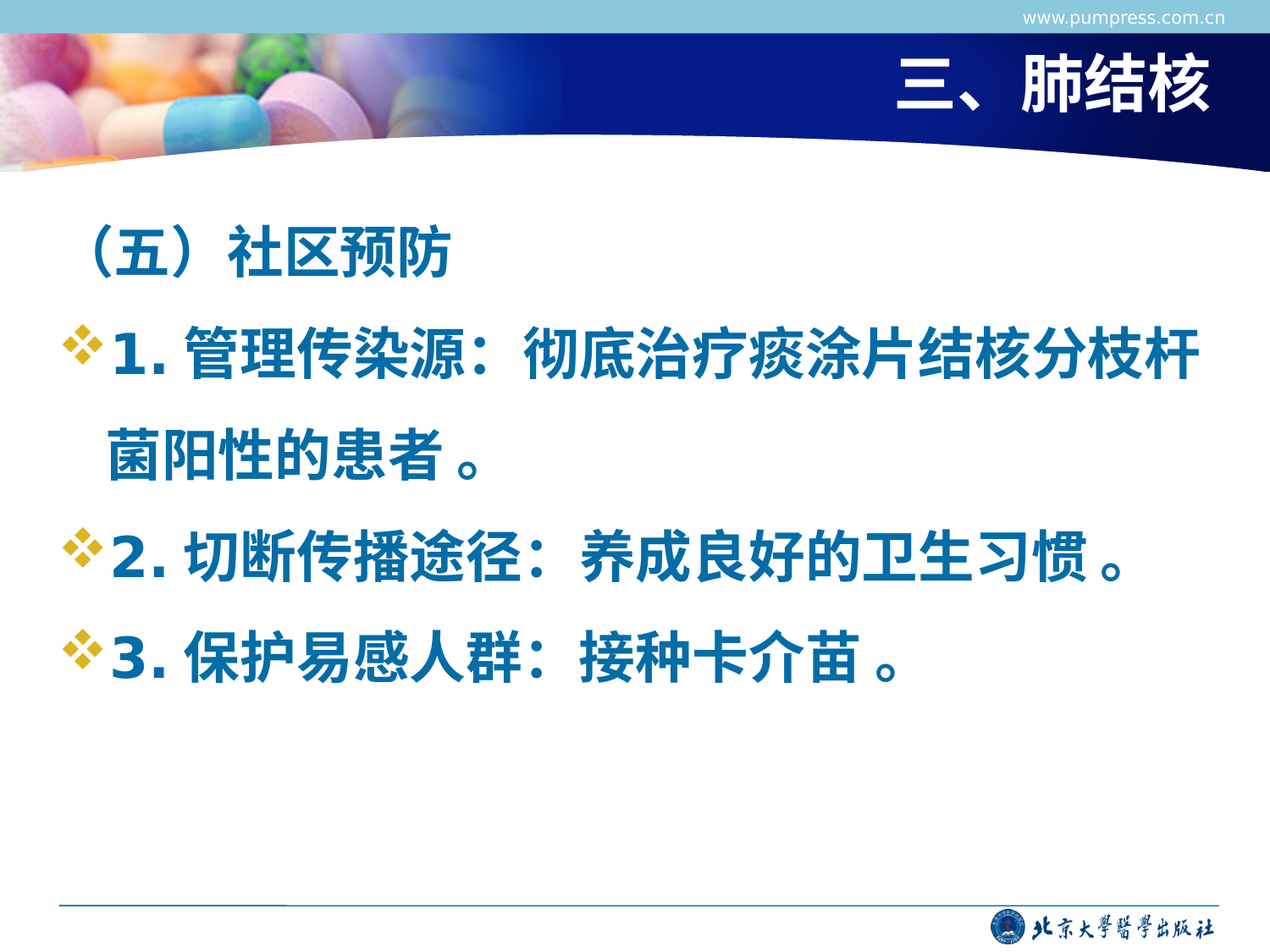

www.pumpress.com.cn
# 三、肺结核
（五）社区预防
1.管理传染源：彻底治疗痰涂片结核分枝杆菌阳性的患者 。
2.切断传播途径：养成良好的卫生习惯 。
3.保护易感人群：接种卡介苗 。